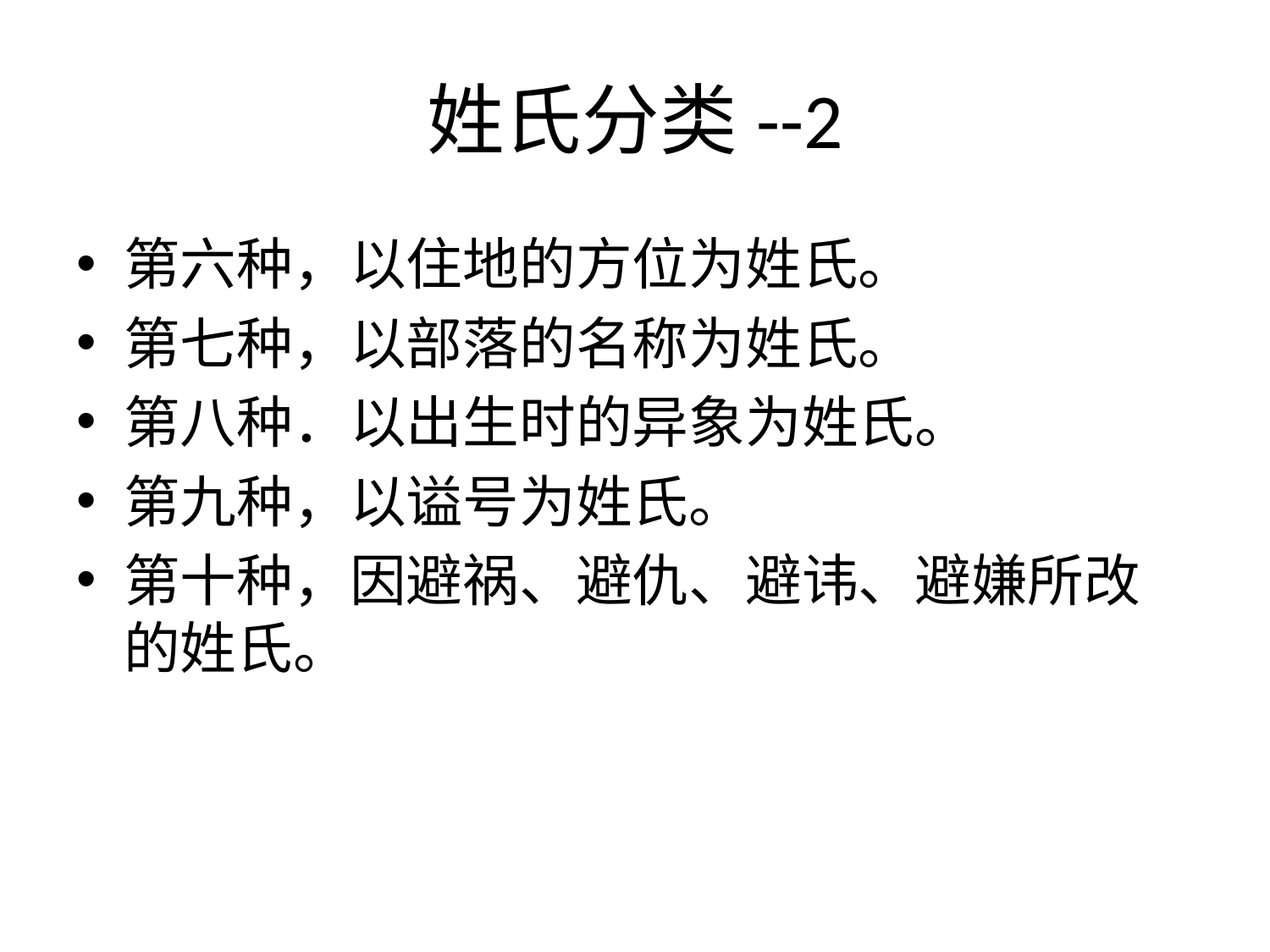

# 姓氏分类--2
第六种，以住地的方位为姓氏。
第七种，以部落的名称为姓氏。
第八种．以出生时的异象为姓氏。
第九种，以谥号为姓氏。
第十种，因避祸、避仇、避讳、避嫌所改的姓氏。